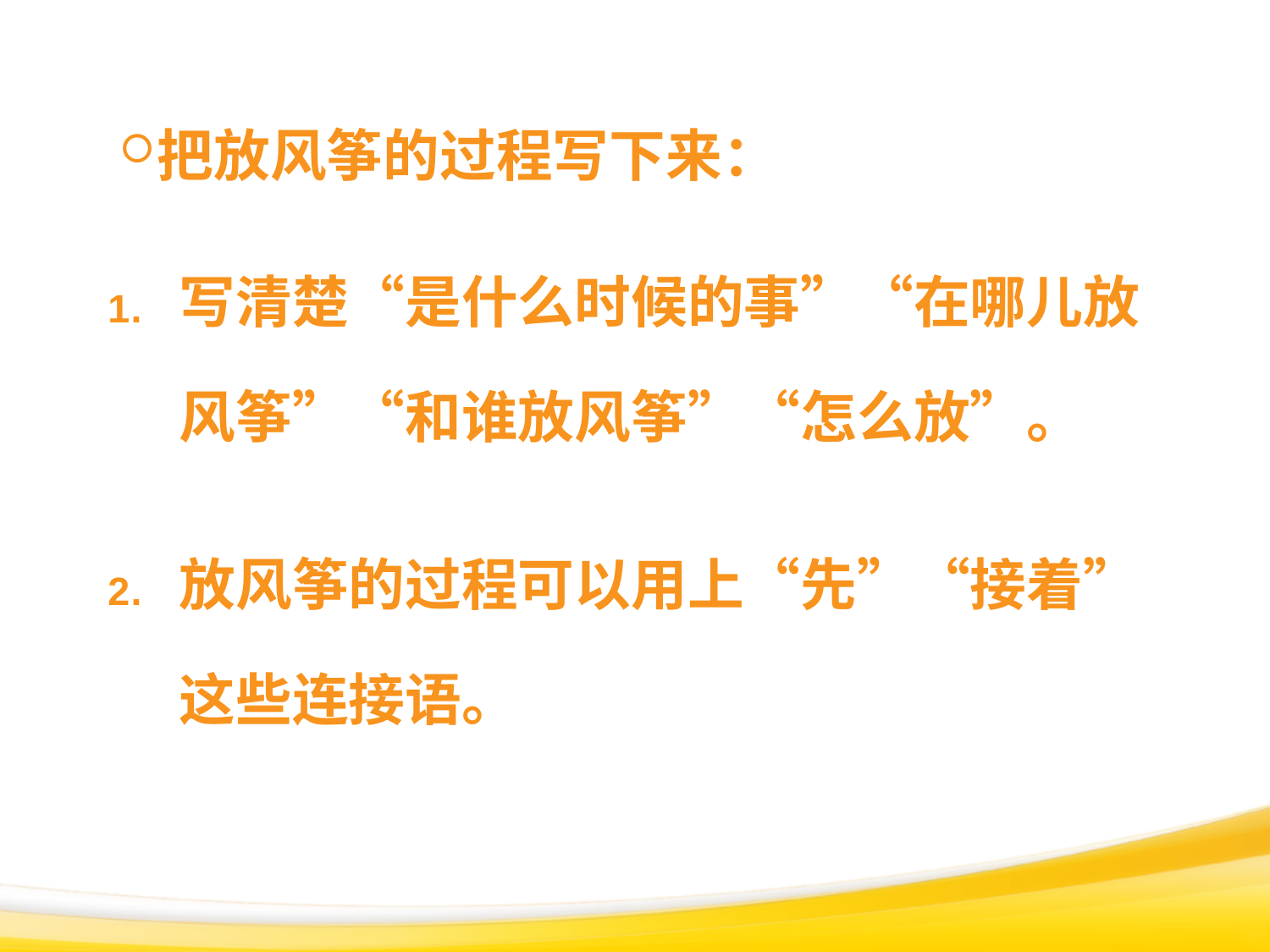

把放风筝的过程写下来：
写清楚“是什么时候的事”“在哪儿放风筝”“和谁放风筝”“怎么放”。
放风筝的过程可以用上“先”“接着”这些连接语。